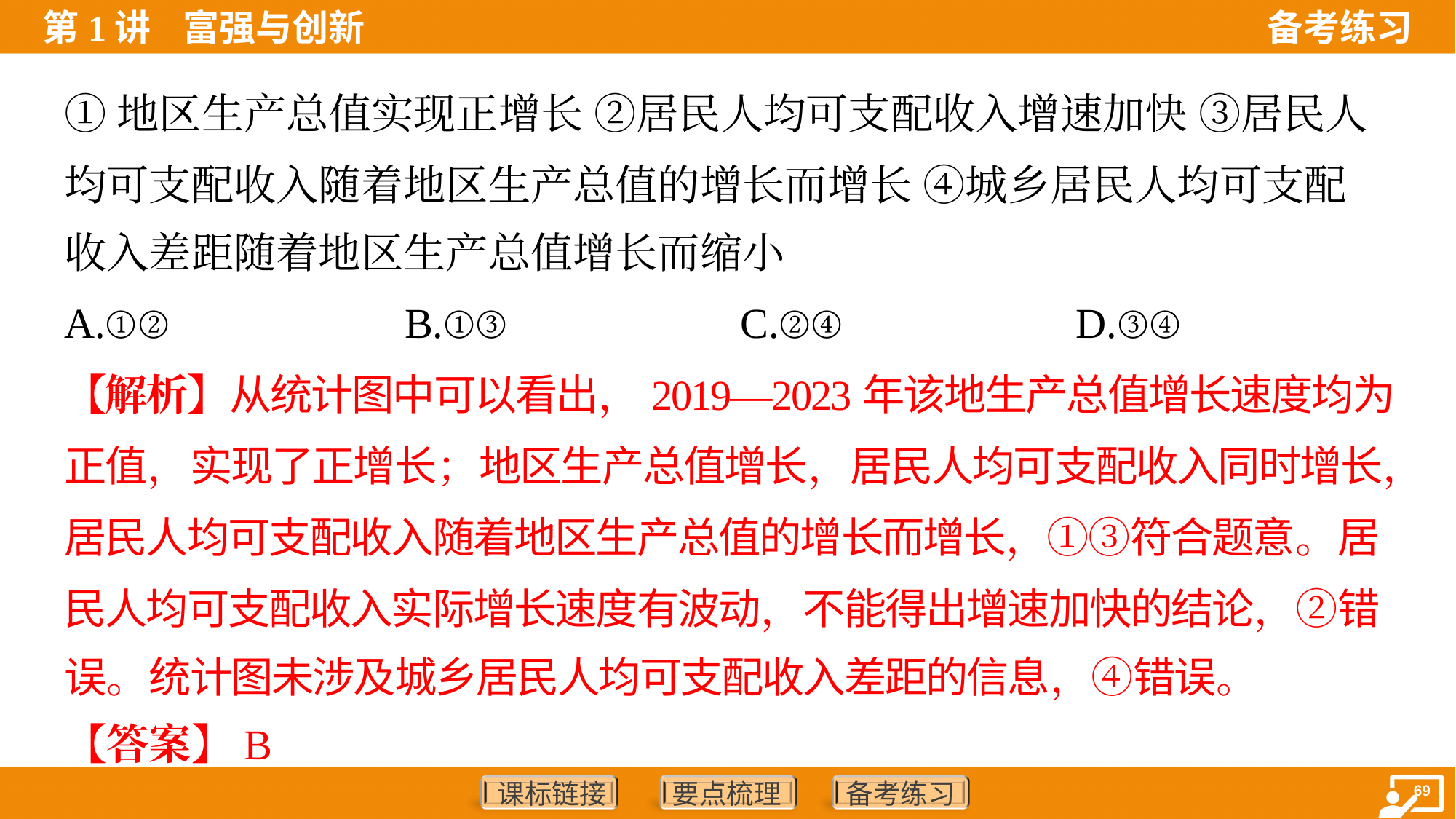

①地区生产总值实现正增长 ②居民人均可支配收入增速加快 ③居民人
均可支配收入随着地区生产总值的增长而增长 ④城乡居民人均可支配
收入差距随着地区生产总值增长而缩小
A.①②	B.①③	C.②④	D.③④
【解析】从统计图中可以看出，2019—2023年该地生产总值增长速度均为
正值，实现了正增长；地区生产总值增长，居民人均可支配收入同时增长，
居民人均可支配收入随着地区生产总值的增长而增长，①③符合题意。居
民人均可支配收入实际增长速度有波动，不能得出增速加快的结论，②错
误。统计图未涉及城乡居民人均可支配收入差距的信息，④错误。
【答案】B